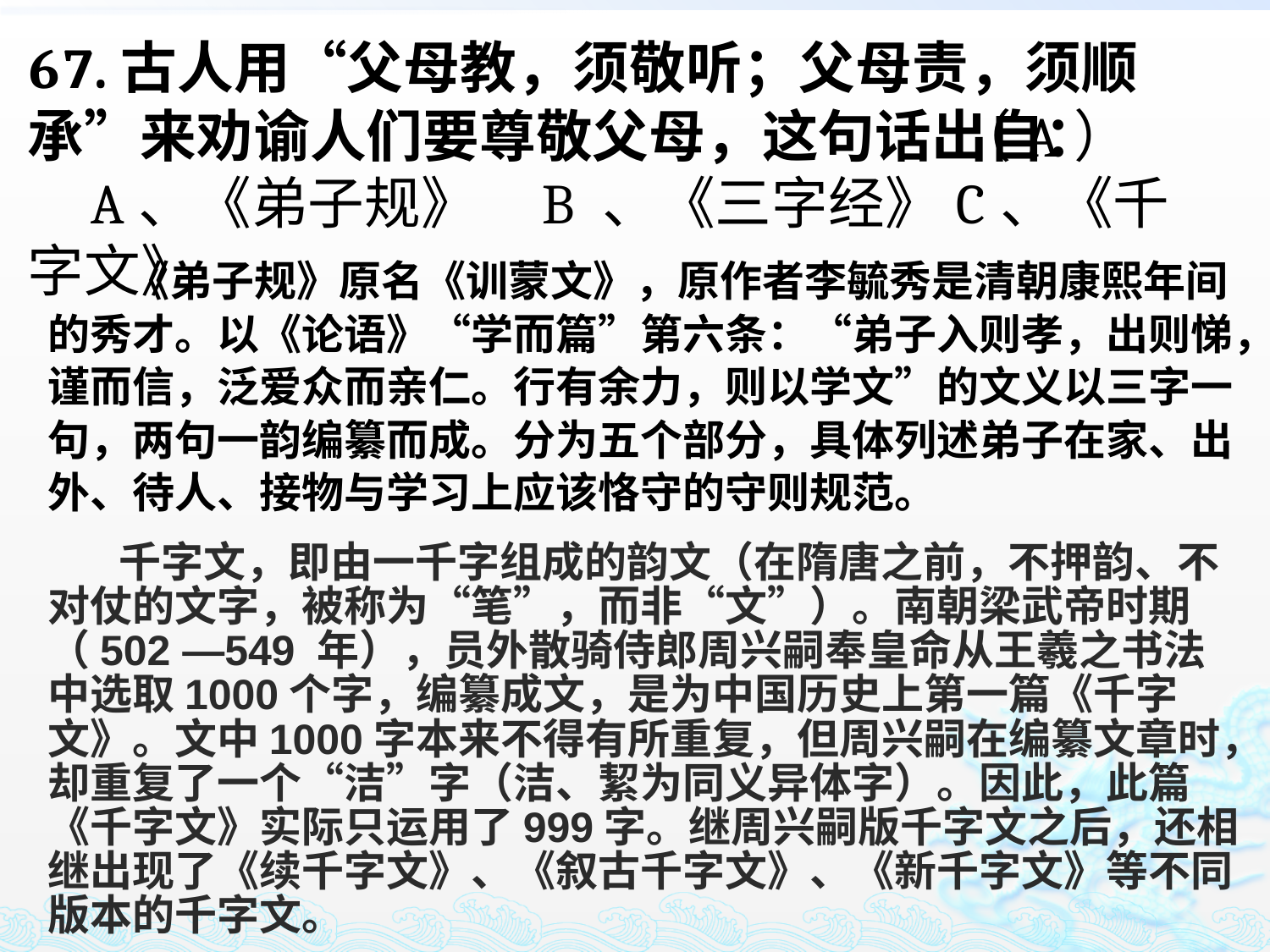

67.古人用“父母教，须敬听；父母责，须顺承”来劝谕人们要尊敬父母，这句话出自：
     A、《弟子规》    B 、《三字经》C、《千字文》
（A）
《弟子规》原名《训蒙文》，原作者李毓秀是清朝康熙年间的秀才。以《论语》“学而篇”第六条：“弟子入则孝，出则悌，谨而信，泛爱众而亲仁。行有余力，则以学文”的文义以三字一句，两句一韵编纂而成。分为五个部分，具体列述弟子在家、出外、待人、接物与学习上应该恪守的守则规范。
  千字文，即由一千字组成的韵文（在隋唐之前，不押韵、不对仗的文字，被称为“笔”，而非“文”）。南朝梁武帝时期（502 —549 年），员外散骑侍郎周兴嗣奉皇命从王羲之书法中选取1000个字，编纂成文，是为中国历史上第一篇《千字文》。文中1000字本来不得有所重复，但周兴嗣在编纂文章时，却重复了一个“洁”字（洁、絜为同义异体字）。因此，此篇《千字文》实际只运用了999字。继周兴嗣版千字文之后，还相继出现了《续千字文》、《叙古千字文》、《新千字文》等不同版本的千字文。